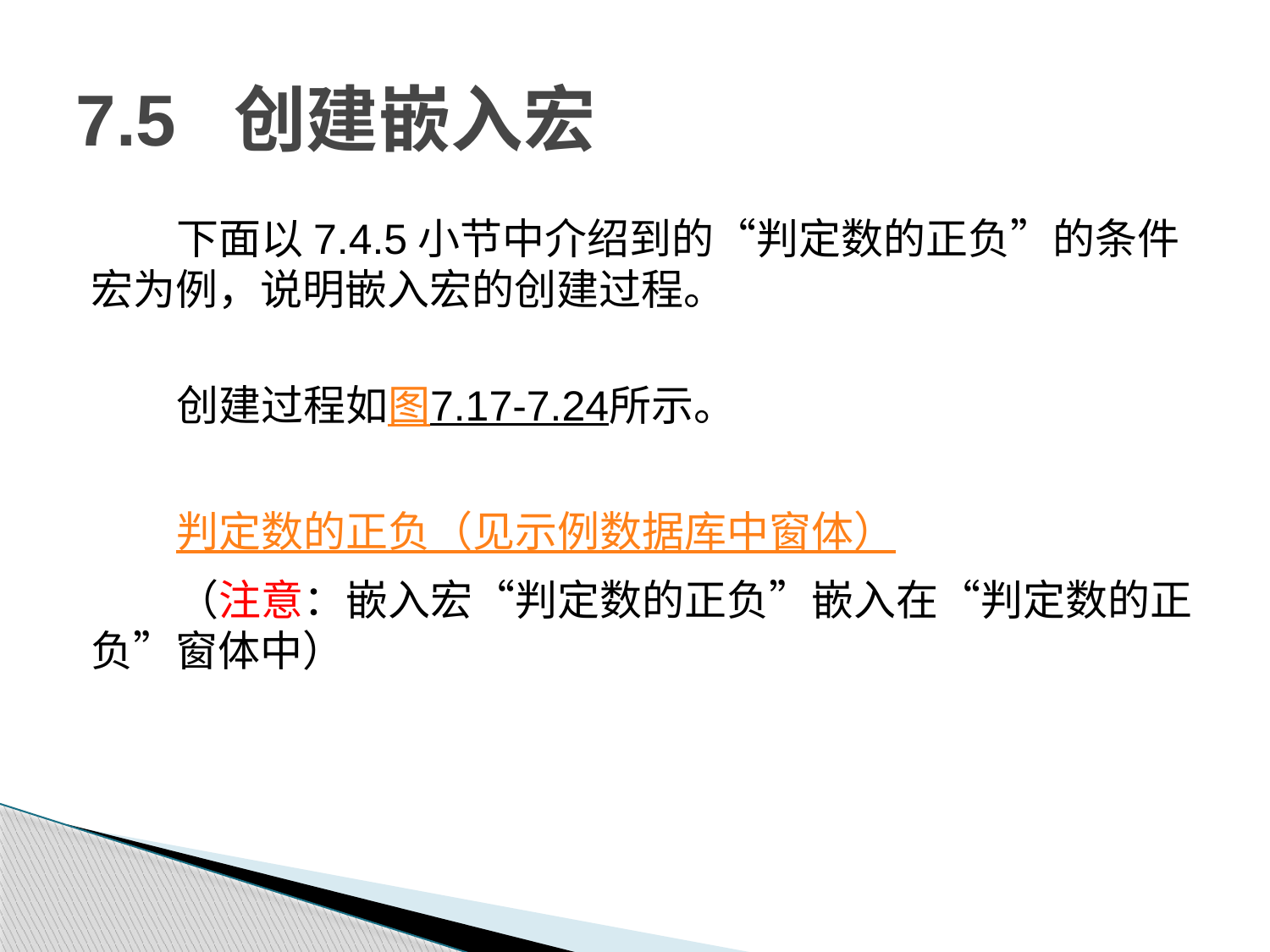

# 7.5  创建嵌入宏
下面以7.4.5小节中介绍到的“判定数的正负”的条件宏为例，说明嵌入宏的创建过程。

创建过程如图7.17-7.24所示。

判定数的正负（见示例数据库中窗体）
（注意：嵌入宏“判定数的正负”嵌入在“判定数的正负”窗体中）